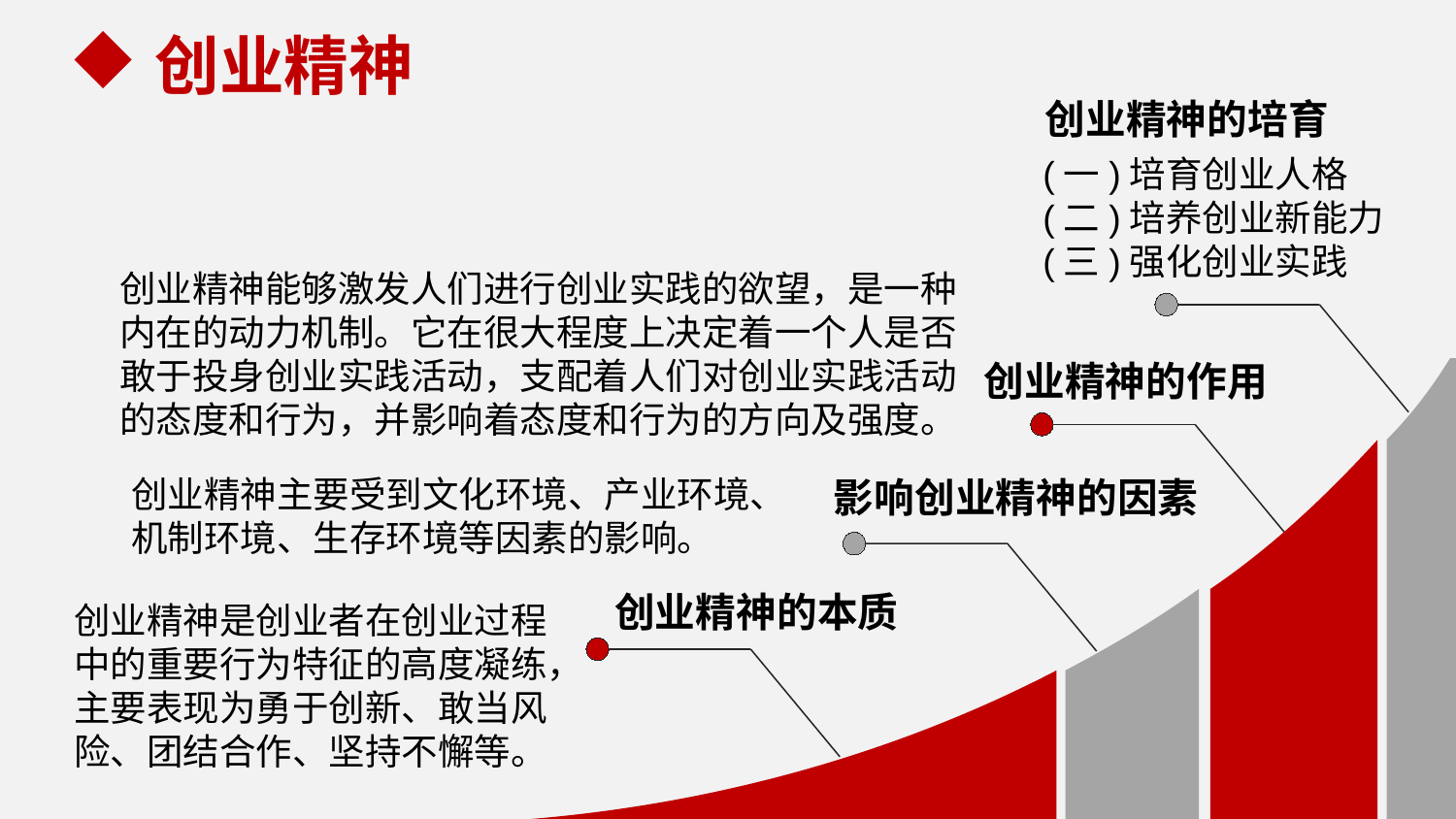

创业精神
创业精神的培育
(一)培育创业人格
(二)培养创业新能力
(三)强化创业实践
创业精神能够激发人们进行创业实践的欲望，是一种内在的动力机制。它在很大程度上决定着一个人是否敢于投身创业实践活动，支配着人们对创业实践活动的态度和行为，并影响着态度和行为的方向及强度。

创业精神的作用

创业精神主要受到文化环境、产业环境、机制环境、生存环境等因素的影响。
影响创业精神的因素

创业精神的本质
创业精神是创业者在创业过程中的重要行为特征的高度凝练，主要表现为勇于创新、敢当风险、团结合作、坚持不懈等。